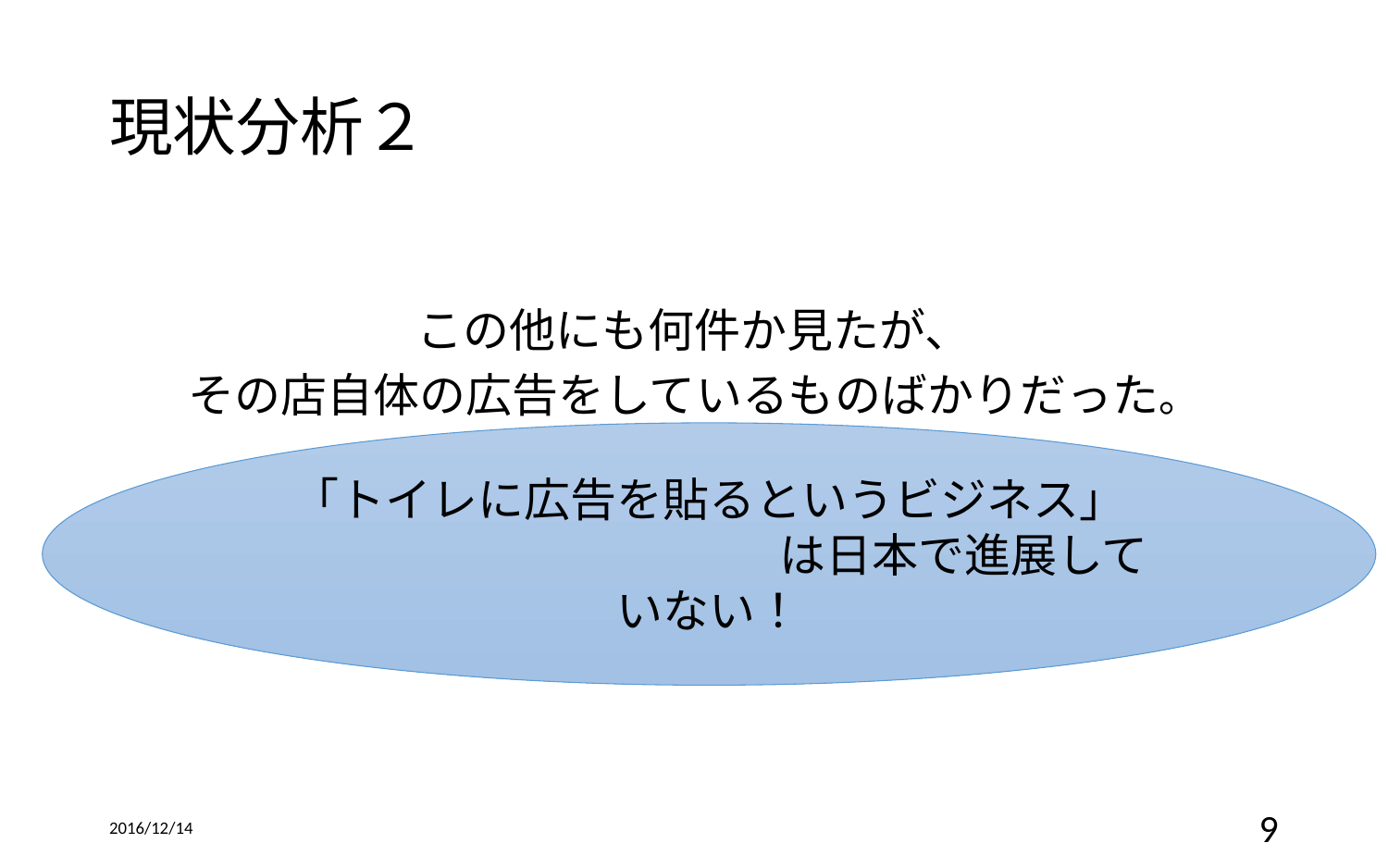

# 現状分析２

この他にも何件か見たが、
その店自体の広告をしているものばかりだった。
「トイレに広告を貼るというビジネス」
　　　　　　　　　　　は日本で進展していない！
2016/12/14
9